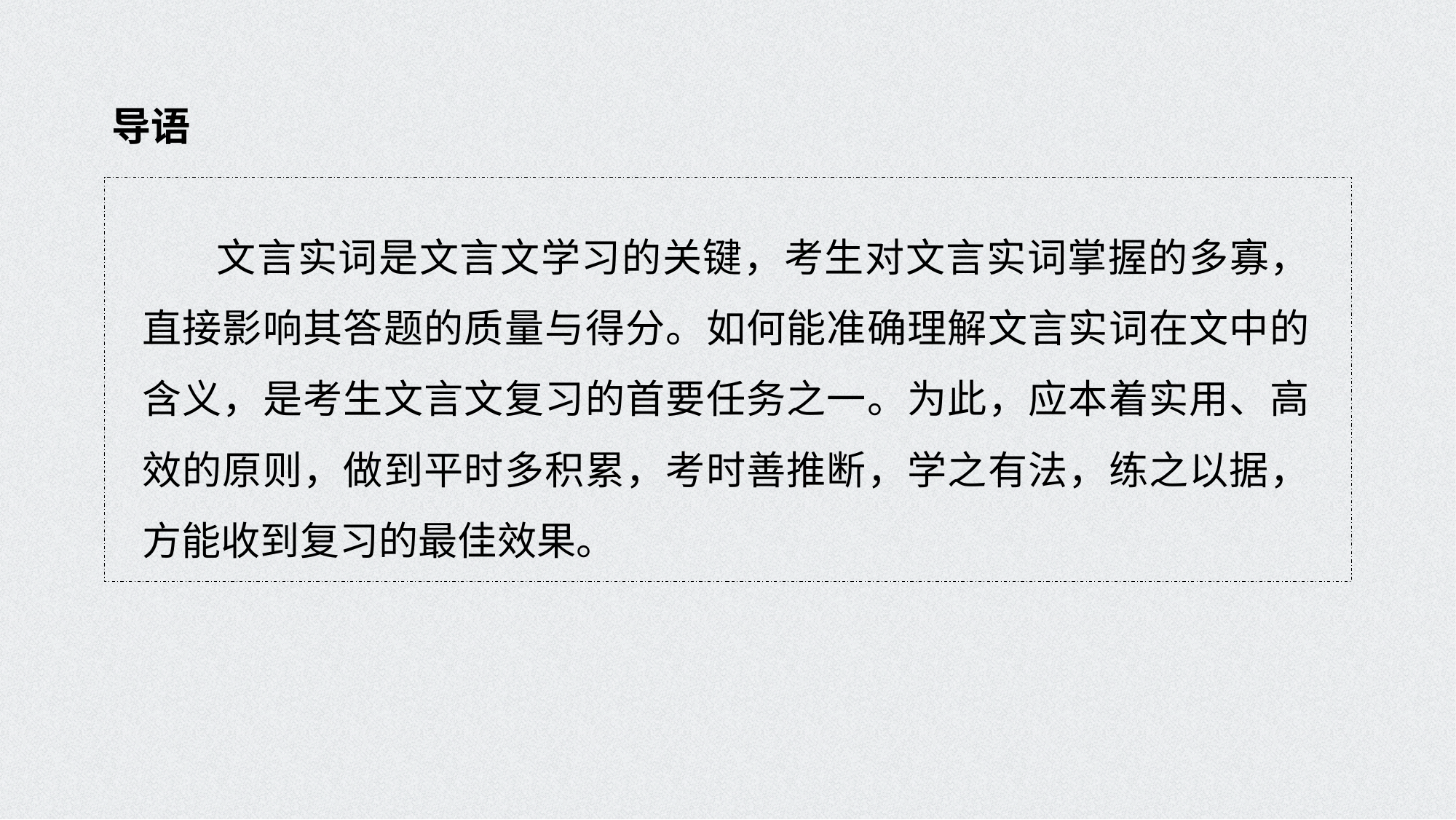

导语

文言实词是文言文学习的关键，考生对文言实词掌握的多寡，直接影响其答题的质量与得分。如何能准确理解文言实词在文中的含义，是考生文言文复习的首要任务之一。为此，应本着实用、高效的原则，做到平时多积累，考时善推断，学之有法，练之以据，方能收到复习的最佳效果。